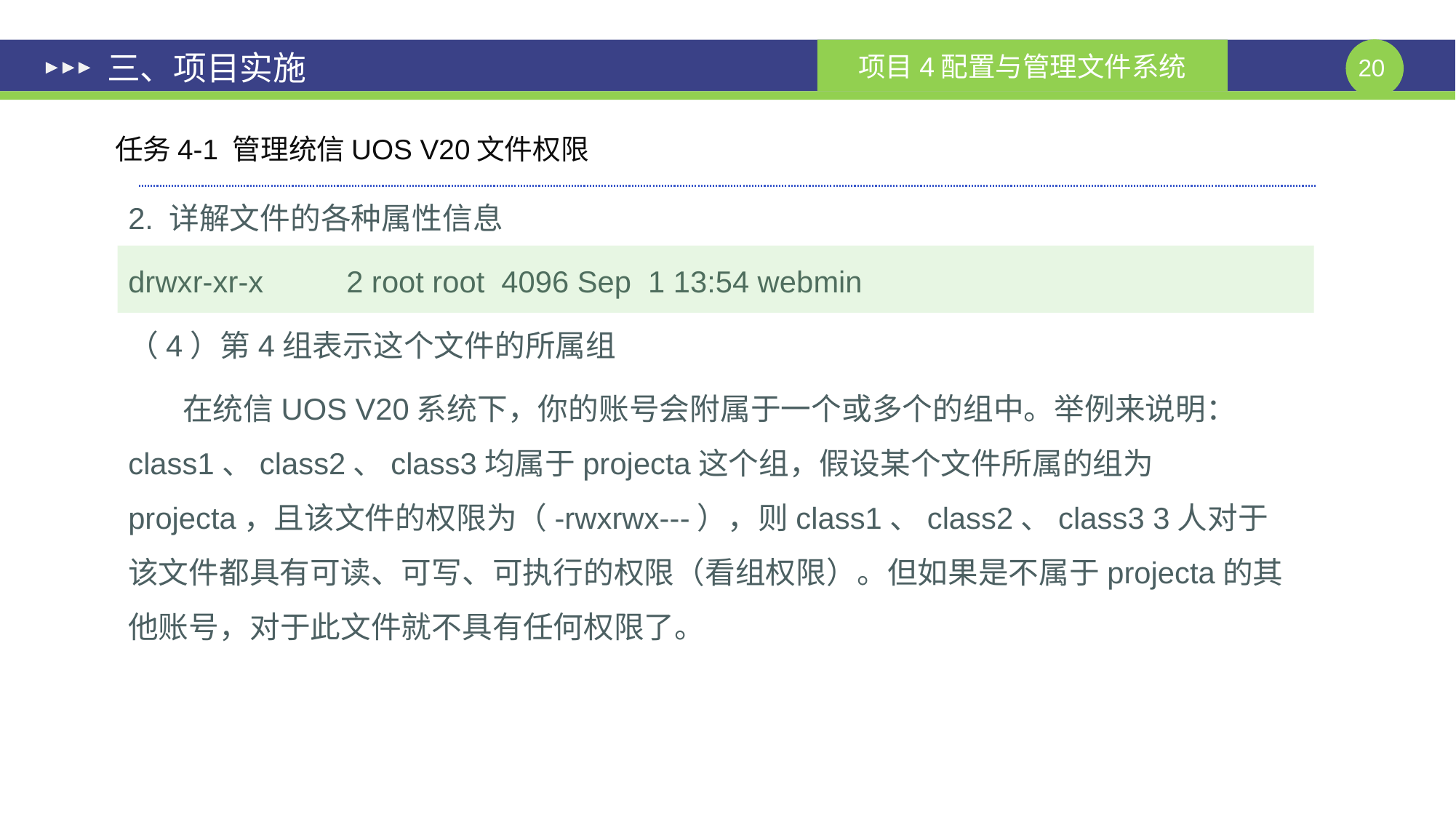

# 三、项目实施
任务4-1 管理统信UOS V20文件权限
2. 详解文件的各种属性信息
drwxr-xr-x 	2 root root  4096 Sep  1 13:54 webmin
（4）第4组表示这个文件的所属组
在统信UOS V20系统下，你的账号会附属于一个或多个的组中。举例来说明：class1、class2、class3均属于projecta这个组，假设某个文件所属的组为projecta，且该文件的权限为（-rwxrwx---），则class1、class2、class3 3人对于该文件都具有可读、可写、可执行的权限（看组权限）。但如果是不属于projecta的其他账号，对于此文件就不具有任何权限了。